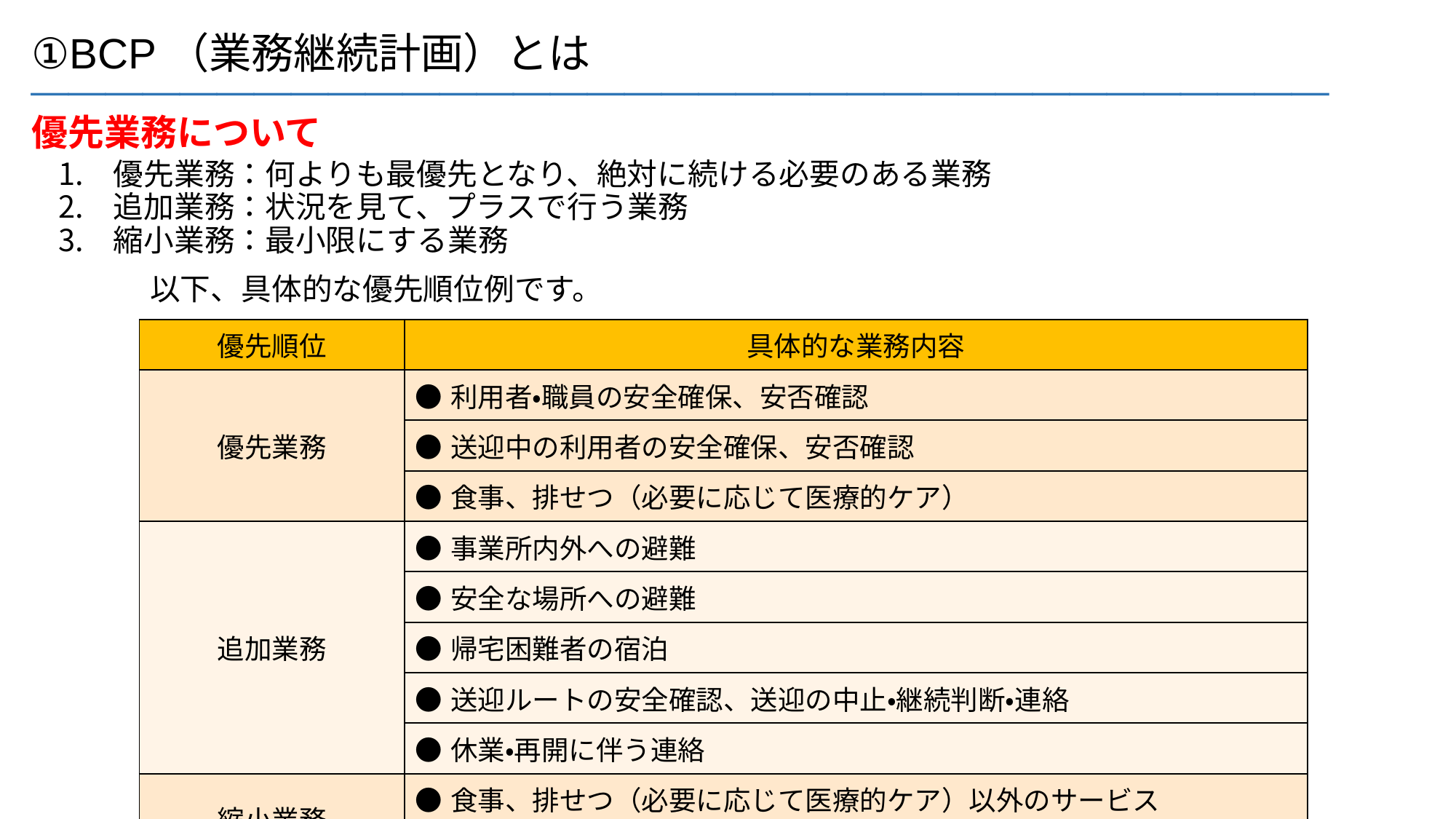

___________________________________
①BCP（業務継続計画）とは
優先業務について
優先業務：何よりも最優先となり、絶対に続ける必要のある業務
追加業務：状況を見て、プラスで行う業務
縮小業務：最小限にする業務
以下、具体的な優先順位例です。
| 優先順位 | 具体的な業務内容 |
| --- | --- |
| 優先業務 | ●利用者・職員の安全確保、安否確認 |
|  | ●送迎中の利用者の安全確保、安否確認 |
|  | ●食事、排せつ（必要に応じて医療的ケア） |
| 追加業務 | ●事業所内外への避難 |
|  | ●安全な場所への避難 |
|  | ●帰宅困難者の宿泊 |
|  | ●送迎ルートの安全確認、送迎の中止・継続判断・連絡 |
|  | ●休業・再開に伴う連絡 |
| 縮小業務 | ●食事、排せつ（必要に応じて医療的ケア）以外のサービス 　例：入浴・レクリエーション・口腔ケア・洗顔・清掃・洗濯など |